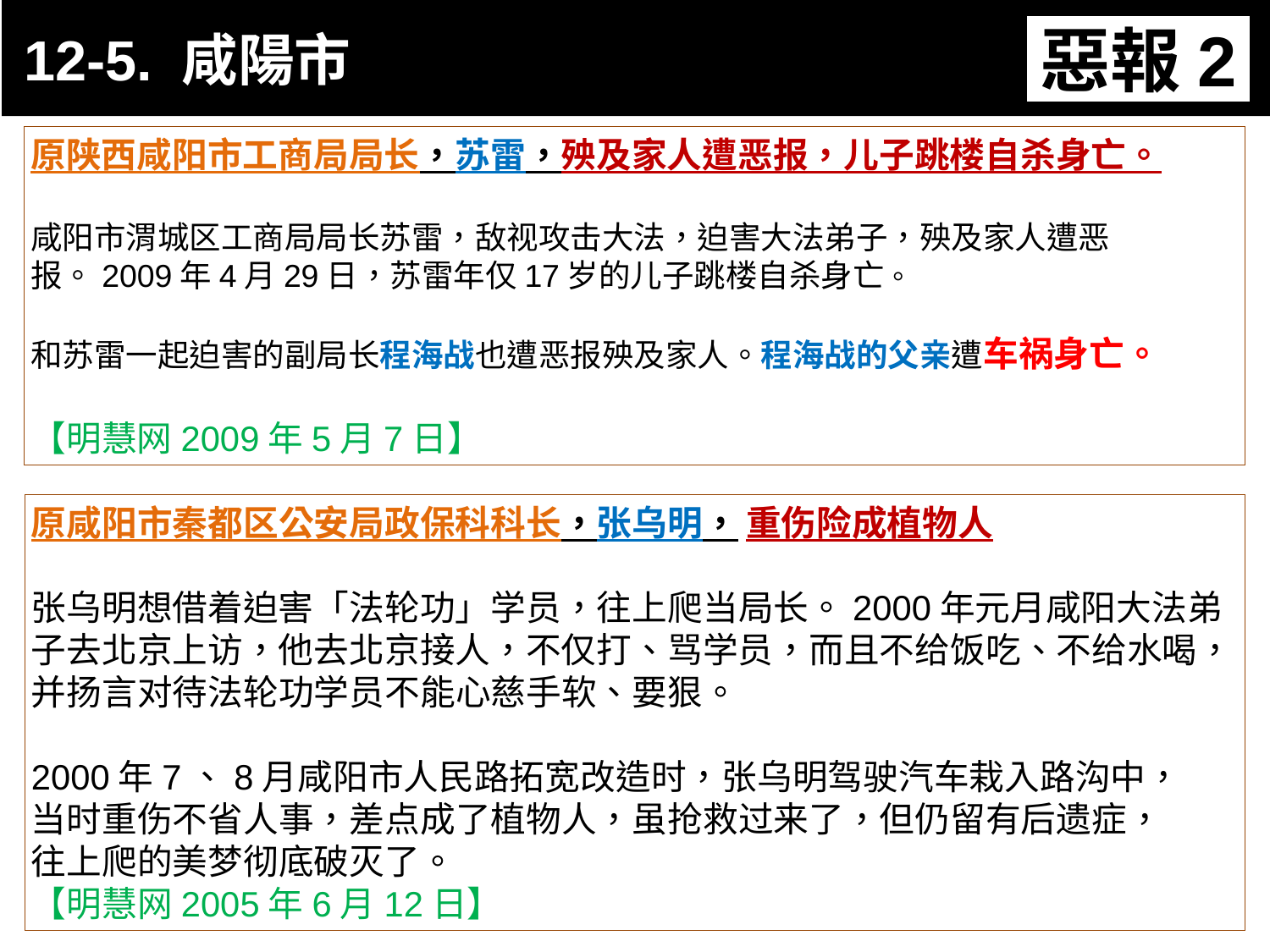

12-5. 咸陽市
惡報2

11-3. XX市官員惡報實例
原陕西咸阳市工商局局长，苏雷，殃及家人遭恶报，儿子跳楼自杀身亡。

咸阳市渭城区工商局局长苏雷，敌视攻击大法，迫害大法弟子，殃及家人遭恶报。2009年4月29日，苏雷年仅17岁的儿子跳楼自杀身亡。

和苏雷一起迫害的副局长程海战也遭恶报殃及家人。程海战的父亲遭车祸身亡。

【明慧网2009年5月7日】
原咸阳市秦都区公安局政保科科长，张乌明， 重伤险成植物人

张乌明想借着迫害「法轮功」学员，往上爬当局长。2000年元月咸阳大法弟子去北京上访，他去北京接人，不仅打、骂学员，而且不给饭吃、不给水喝，并扬言对待法轮功学员不能心慈手软、要狠。

2000年7、8月咸阳市人民路拓宽改造时，张乌明驾驶汽车栽入路沟中，
当时重伤不省人事，差点成了植物人，虽抢救过来了，但仍留有后遗症，
往上爬的美梦彻底破灭了。
【明慧网2005年6月12日】